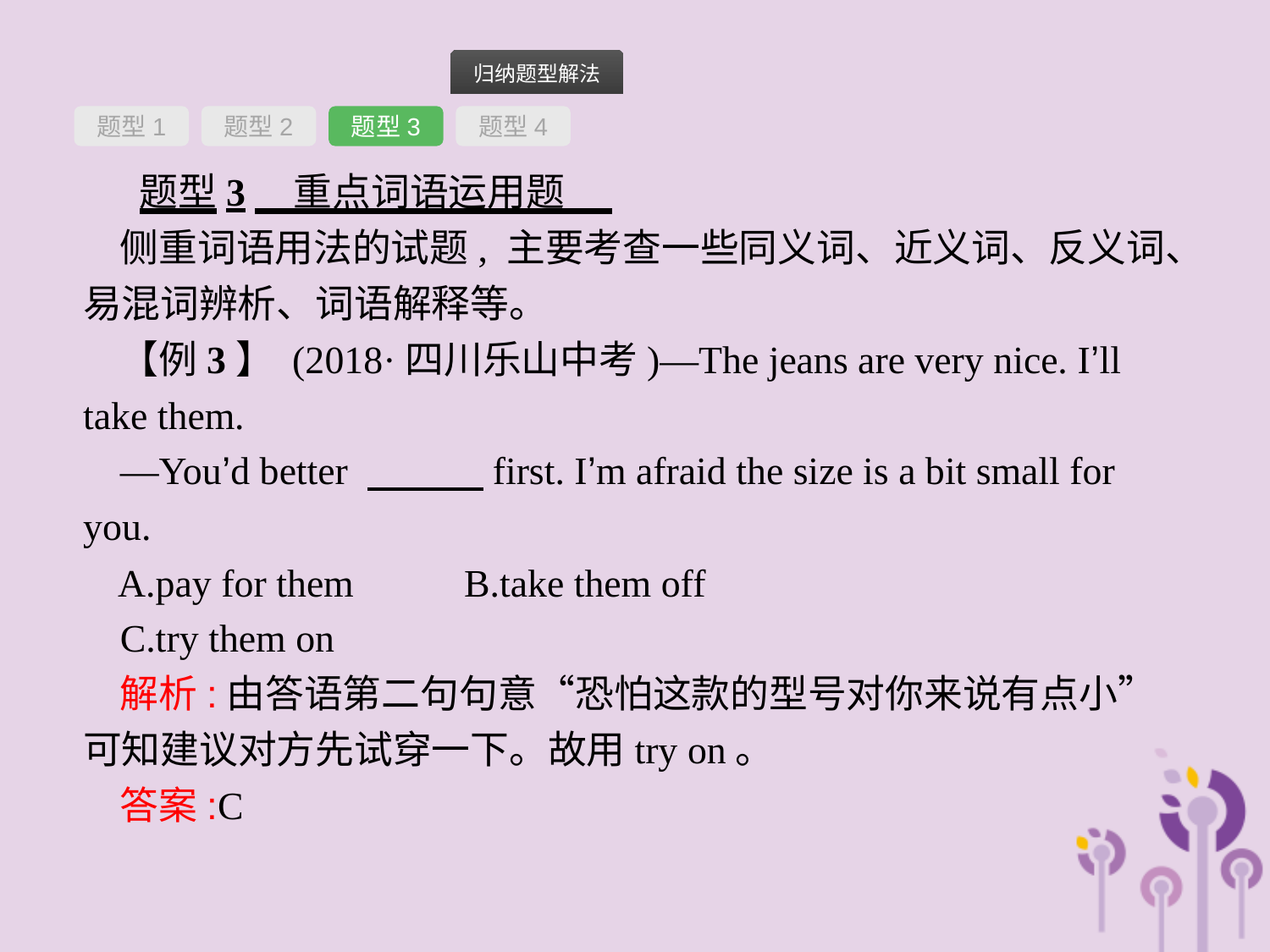

题型1
题型2
题型3
题型4
题型3　重点词语运用题
侧重词语用法的试题, 主要考查一些同义词、近义词、反义词、易混词辨析、词语解释等。
【例3】 (2018·四川乐山中考)—The jeans are very nice. I’ll take them.
—You’d better 　　　first. I’m afraid the size is a bit small for you.
A.pay for them　　 	B.take them off
C.try them on
解析:由答语第二句句意“恐怕这款的型号对你来说有点小”可知建议对方先试穿一下。故用try on。
答案:C